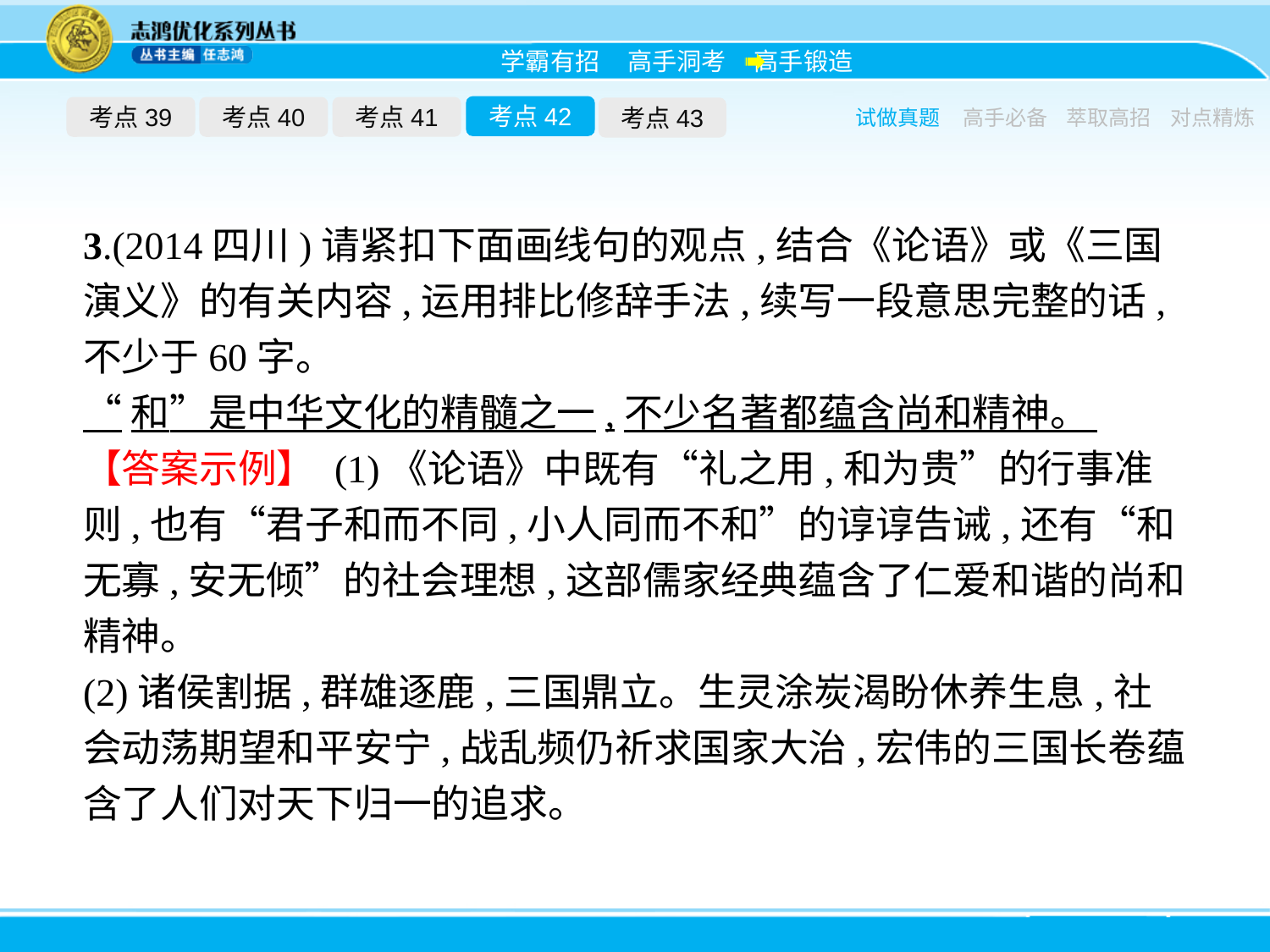

考点42
考点39
考点40
考点41
考点43
试做真题
高手必备
萃取高招
对点精炼
3.(2014四川)请紧扣下面画线句的观点,结合《论语》或《三国演义》的有关内容,运用排比修辞手法,续写一段意思完整的话,不少于60字。
“和”是中华文化的精髓之一,不少名著都蕴含尚和精神。
【答案示例】 (1)《论语》中既有“礼之用,和为贵”的行事准则,也有“君子和而不同,小人同而不和”的谆谆告诫,还有“和无寡,安无倾”的社会理想,这部儒家经典蕴含了仁爱和谐的尚和精神。
(2)诸侯割据,群雄逐鹿,三国鼎立。生灵涂炭渴盼休养生息,社会动荡期望和平安宁,战乱频仍祈求国家大治,宏伟的三国长卷蕴含了人们对天下归一的追求。